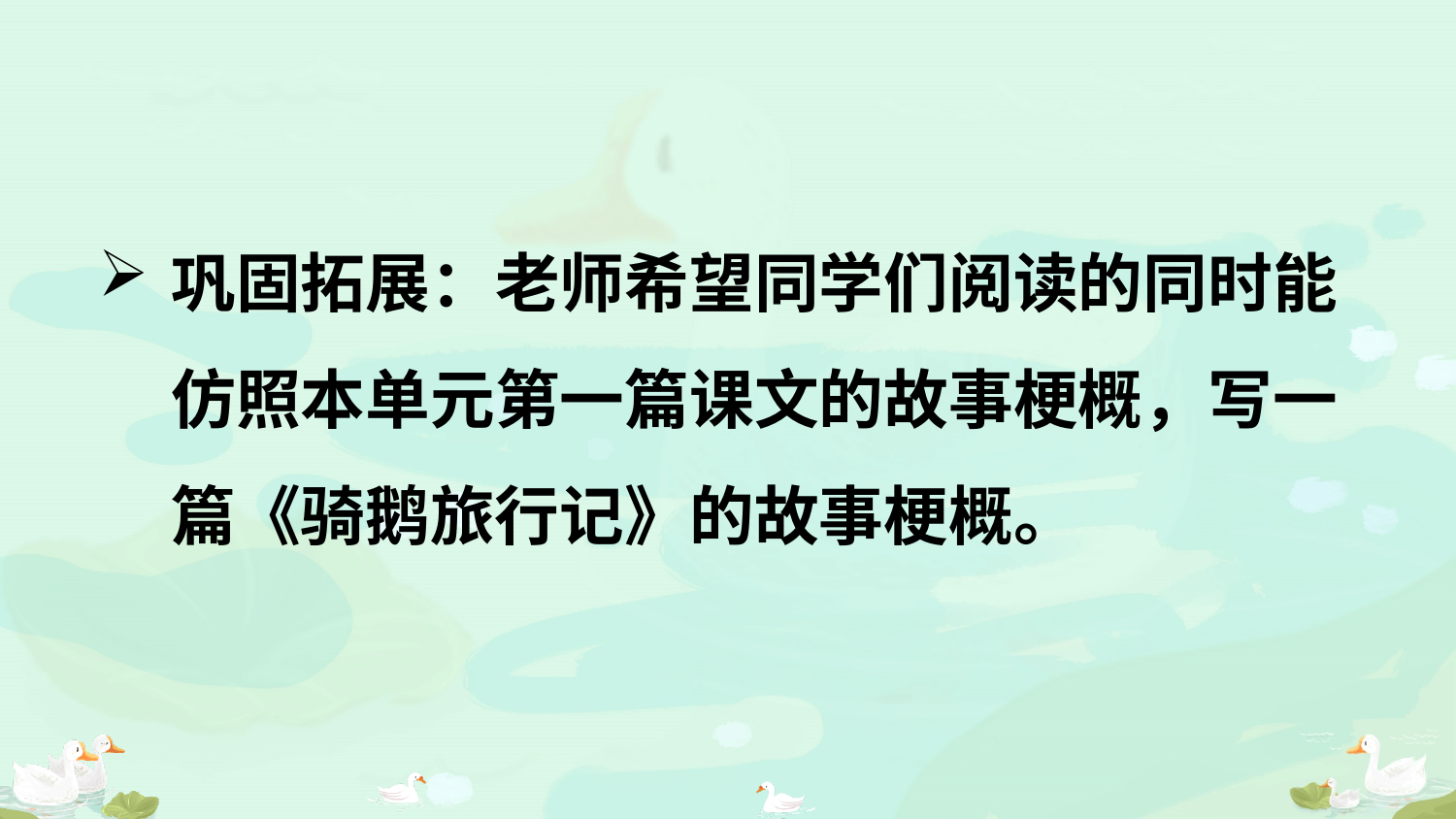

巩固拓展：老师希望同学们阅读的同时能仿照本单元第一篇课文的故事梗概，写一篇《骑鹅旅行记》的故事梗概。